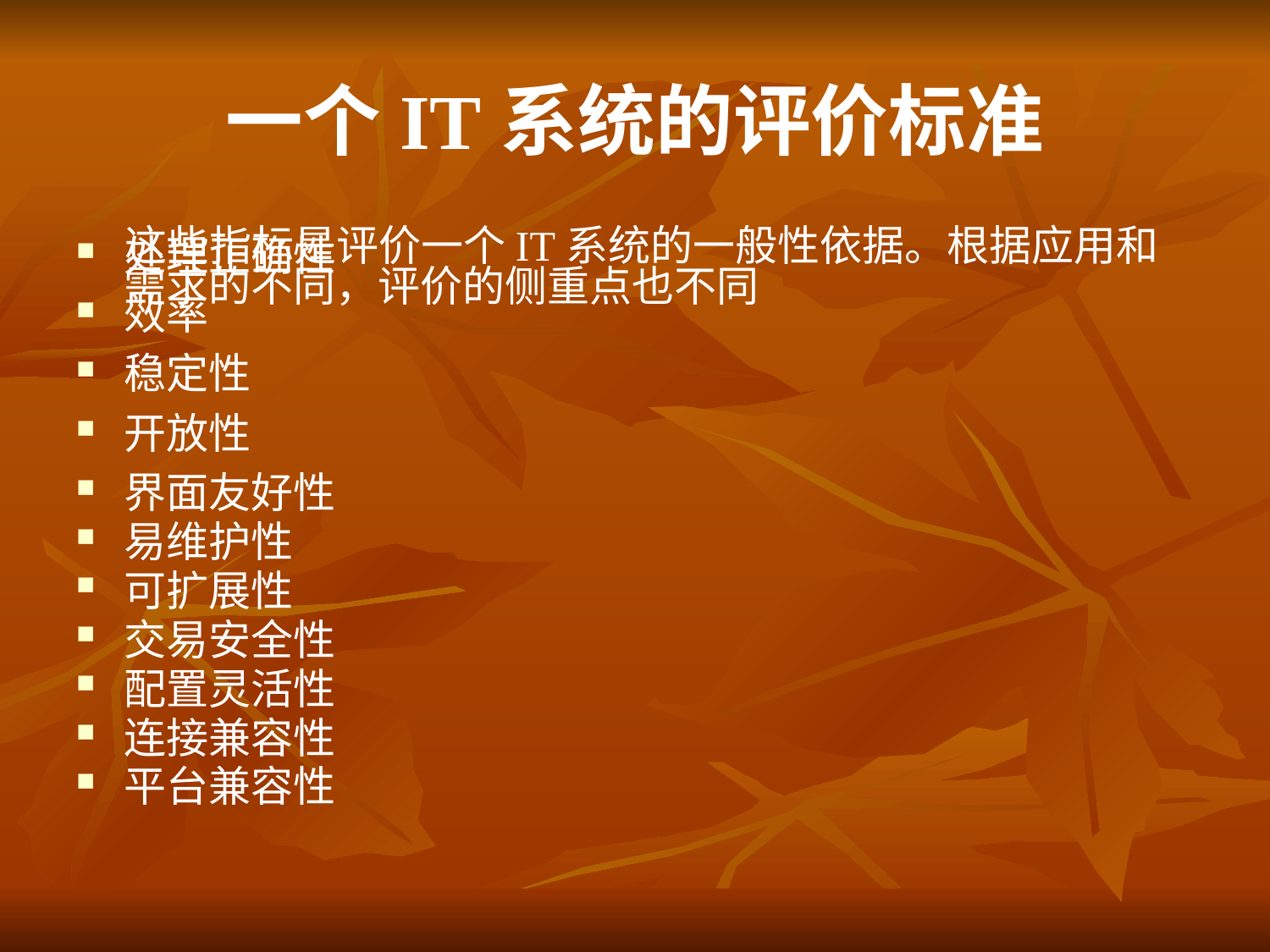

# 一个IT系统的评价标准
处理正确性
效率
稳定性
开放性
界面友好性
易维护性
可扩展性
交易安全性
配置灵活性
连接兼容性
平台兼容性
    这些指标是评价一个IT系统的一般性依据。根据应用和需求的不同，评价的侧重点也不同